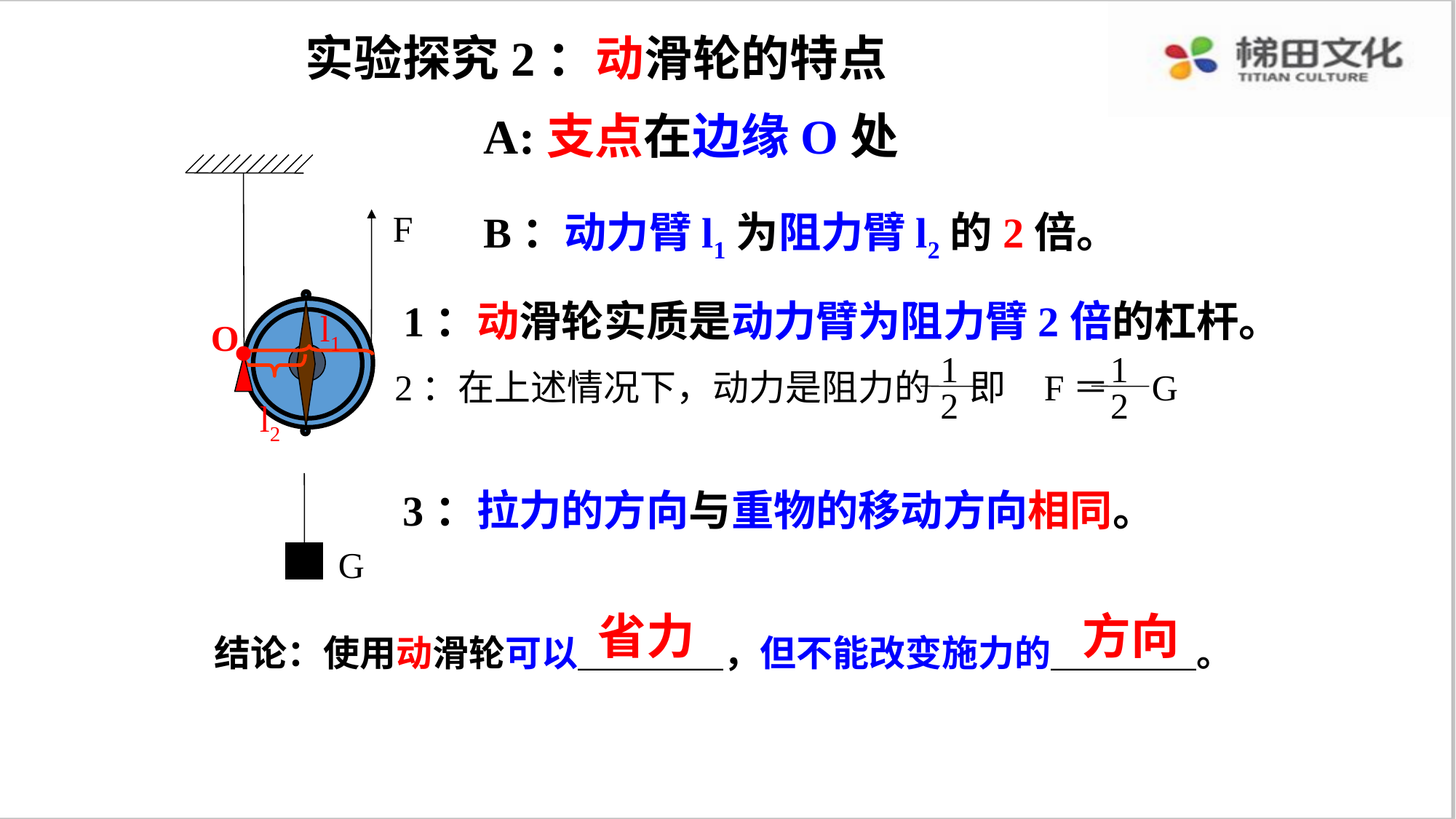

实验探究2：动滑轮的特点
A:支点在边缘O处

F
G
B：动力臂l1为阻力臂l2的2倍。
.
O

1：动滑轮实质是动力臂为阻力臂2倍的杠杆。
l1

1
2

2：在上述情况下，动力是阻力的
1
2

F＝
G
即

l2
3：拉力的方向与重物的移动方向相同。
省力
方向
结论：使用动滑轮可以＿＿＿＿，但不能改变施力的＿＿＿＿。